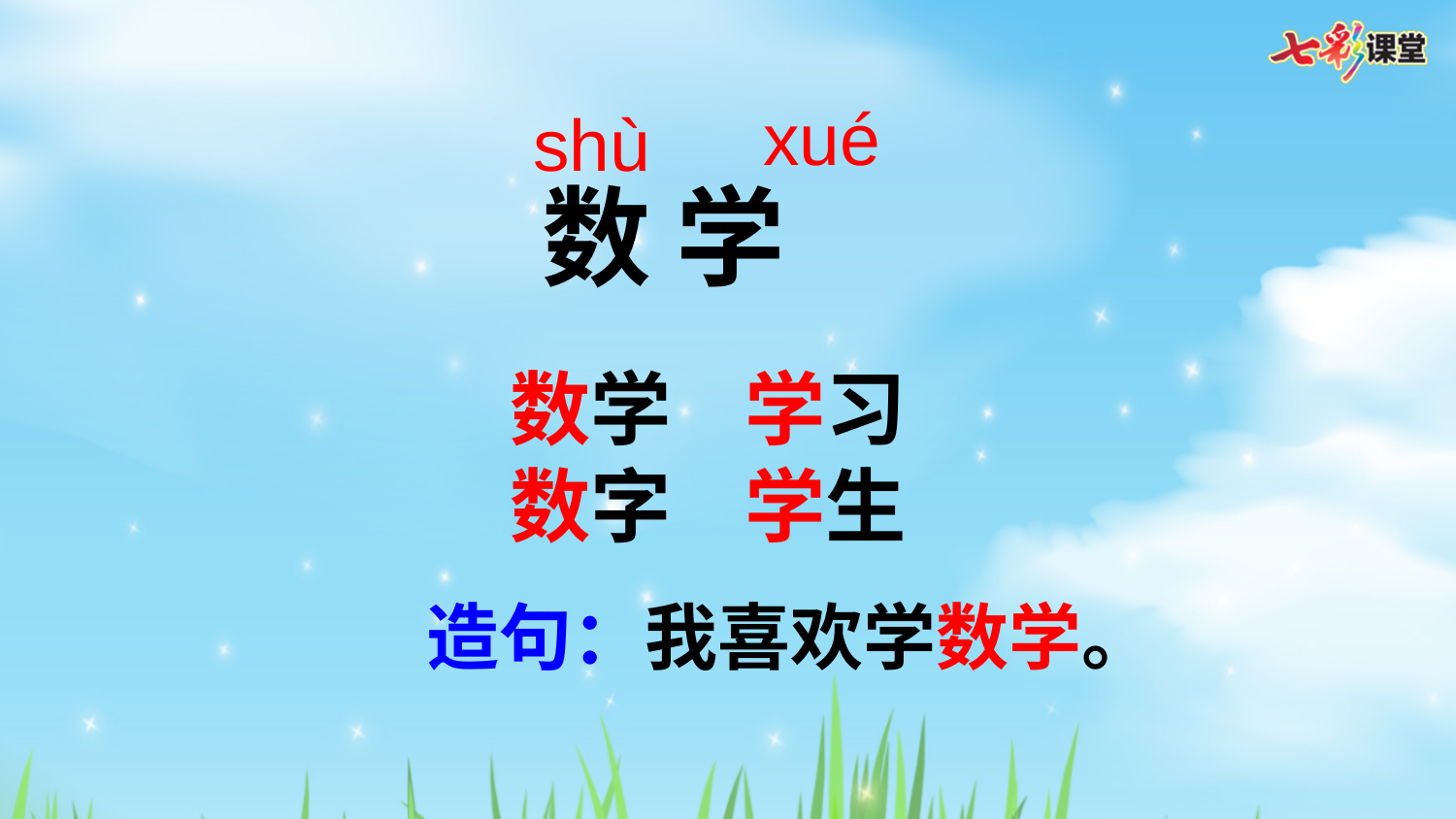

xué
shù
数 学
数学
数字
学习
学生
造句：我喜欢学数学。